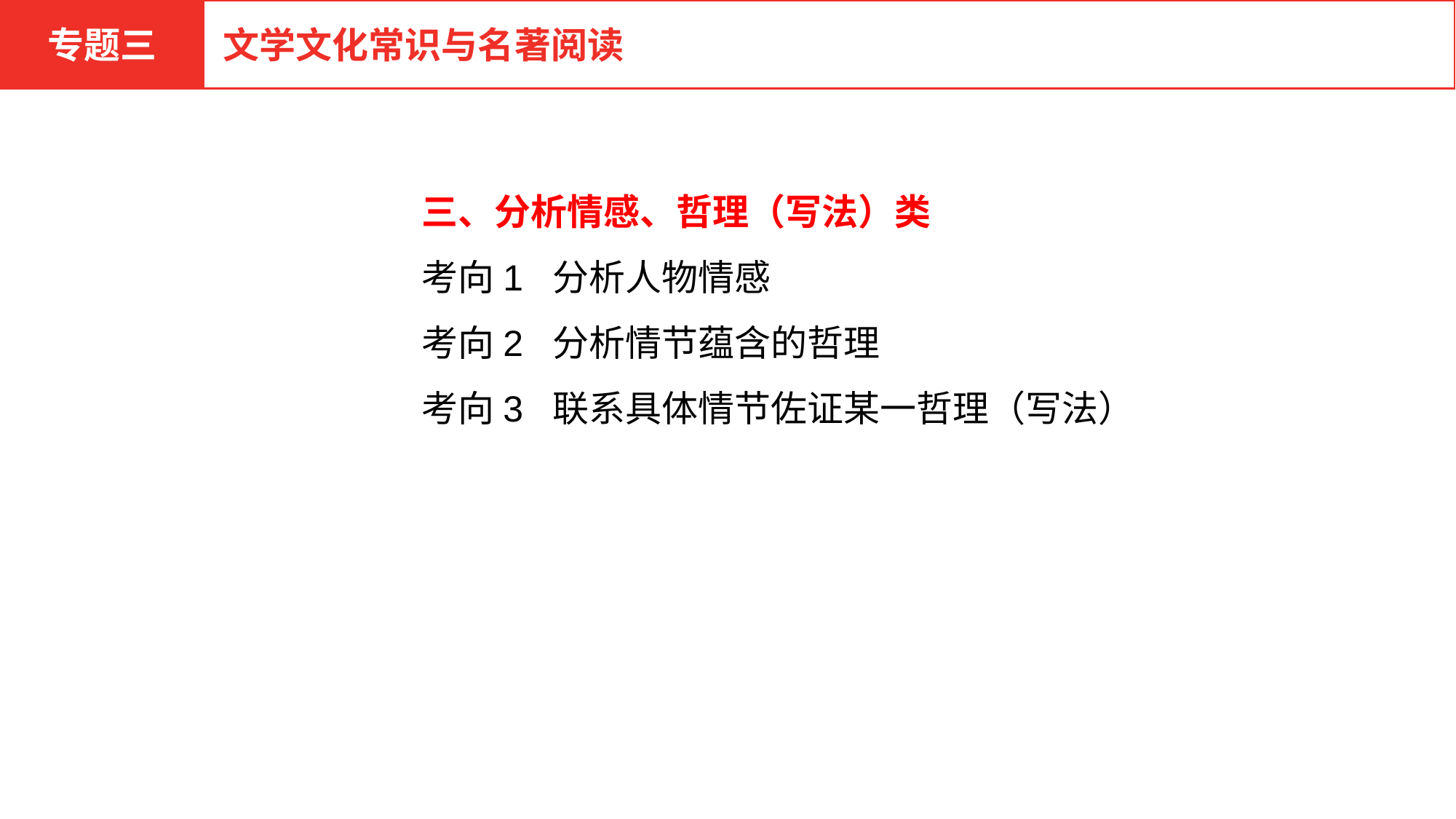

专题三
文学文化常识与名著阅读
三、分析情感、哲理（写法）类
考向1  分析人物情感
考向2  分析情节蕴含的哲理
考向3  联系具体情节佐证某一哲理（写法）